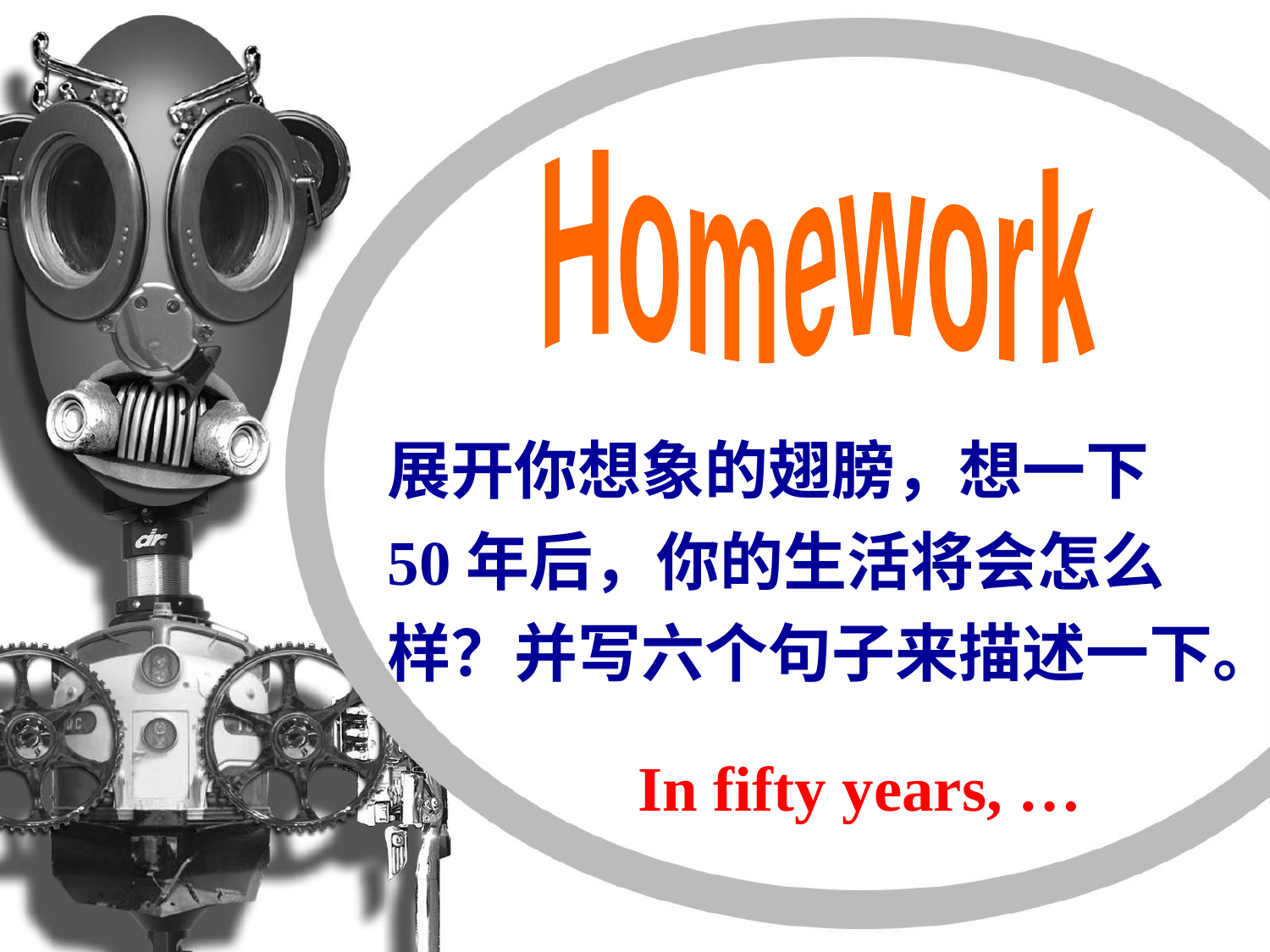

Homework
展开你想象的翅膀，想一下50年后，你的生活将会怎么样？并写六个句子来描述一下。
In fifty years, …